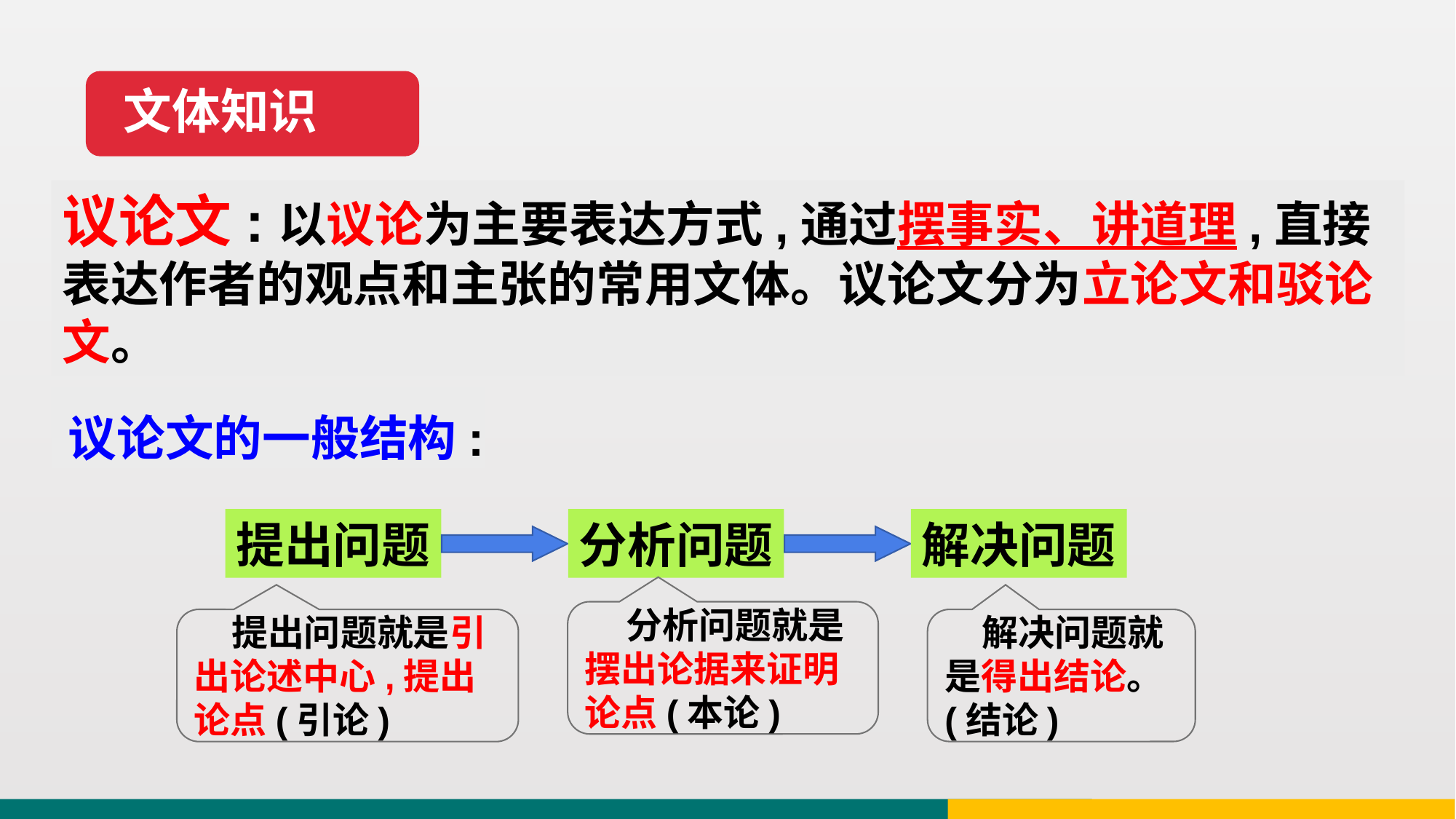

文体知识
议论文:以议论为主要表达方式,通过摆事实、讲道理,直接表达作者的观点和主张的常用文体。议论文分为立论文和驳论文。
议论文的一般结构:
提出问题
分析问题
解决问题

    分析问题就是摆出论据来证明论点(本论)
    提出问题就是引出论述中心,提出论点(引论)
    解决问题就是得出结论。(结论)